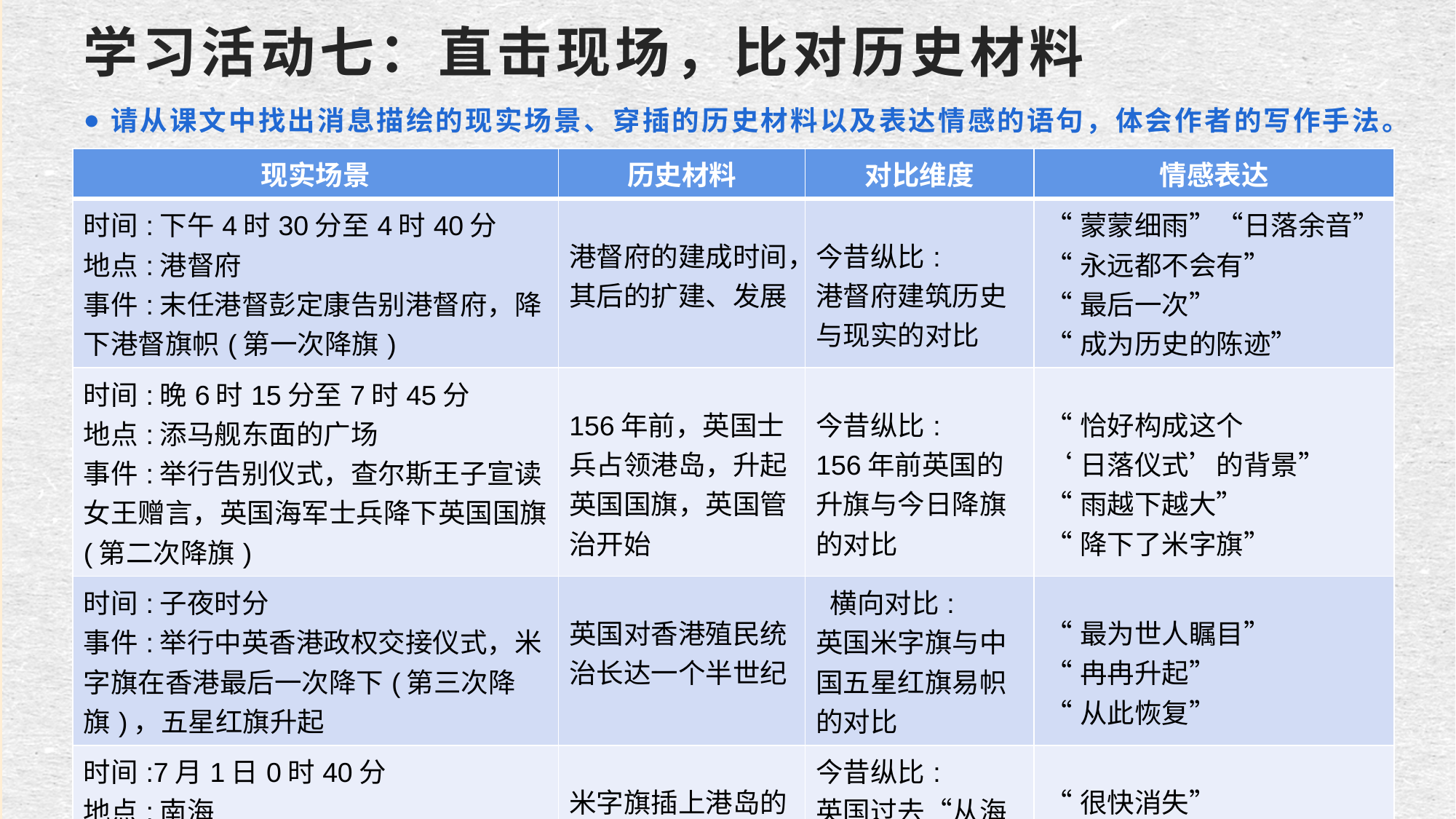

# 学习活动七：直击现场，比对历史材料
请从课文中找出消息描绘的现实场景、穿插的历史材料以及表达情感的语句，体会作者的写作手法。
| 现实场景 | 历史材料 | 对比维度 | 情感表达 |
| --- | --- | --- | --- |
| 时间:下午4时30分至4时40分 地点:港督府 事件:末任港督彭定康告别港督府，降下港督旗帜(第一次降旗) | 港督府的建成时间，其后的扩建、发展 | 今昔纵比: 港督府建筑历史与现实的对比 | “蒙蒙细雨”“日落余音” “永远都不会有” “最后一次” “成为历史的陈迹” |
| 时间:晚6时15分至7时45分 地点:添马舰东面的广场 事件:举行告别仪式，查尔斯王子宣读女王赠言，英国海军士兵降下英国国旗(第二次降旗) | 156年前，英国士兵占领港岛，升起英国国旗，英国管治开始 | 今昔纵比: 156年前英国的升旗与今日降旗的对比 | “恰好构成这个 ‘日落仪式’的背景” “雨越下越大” “降下了米字旗” |
| 时间:子夜时分 事件:举行中英香港政权交接仪式，米字旗在香港最后一次降下(第三次降旗)，五星红旗升起 | 英国对香港殖民统治长达一个半世纪 | 横向对比: 英国米字旗与中国五星红旗易帜的对比 | “最为世人瞩目” “冉冉升起” “从此恢复” |
| 时间:7月1日0时40分 地点:南海 事件:查尔斯王子和彭定康登上“不列颠尼亚”号离开香港 | 米字旗插上港岛的时间，英国管治香港的精确时间 | 今昔纵比: 英国过去“从海上来”,如今“从海上去” 的对比 | “很快消失” “大英帝国从海上来， 又从海上去” |